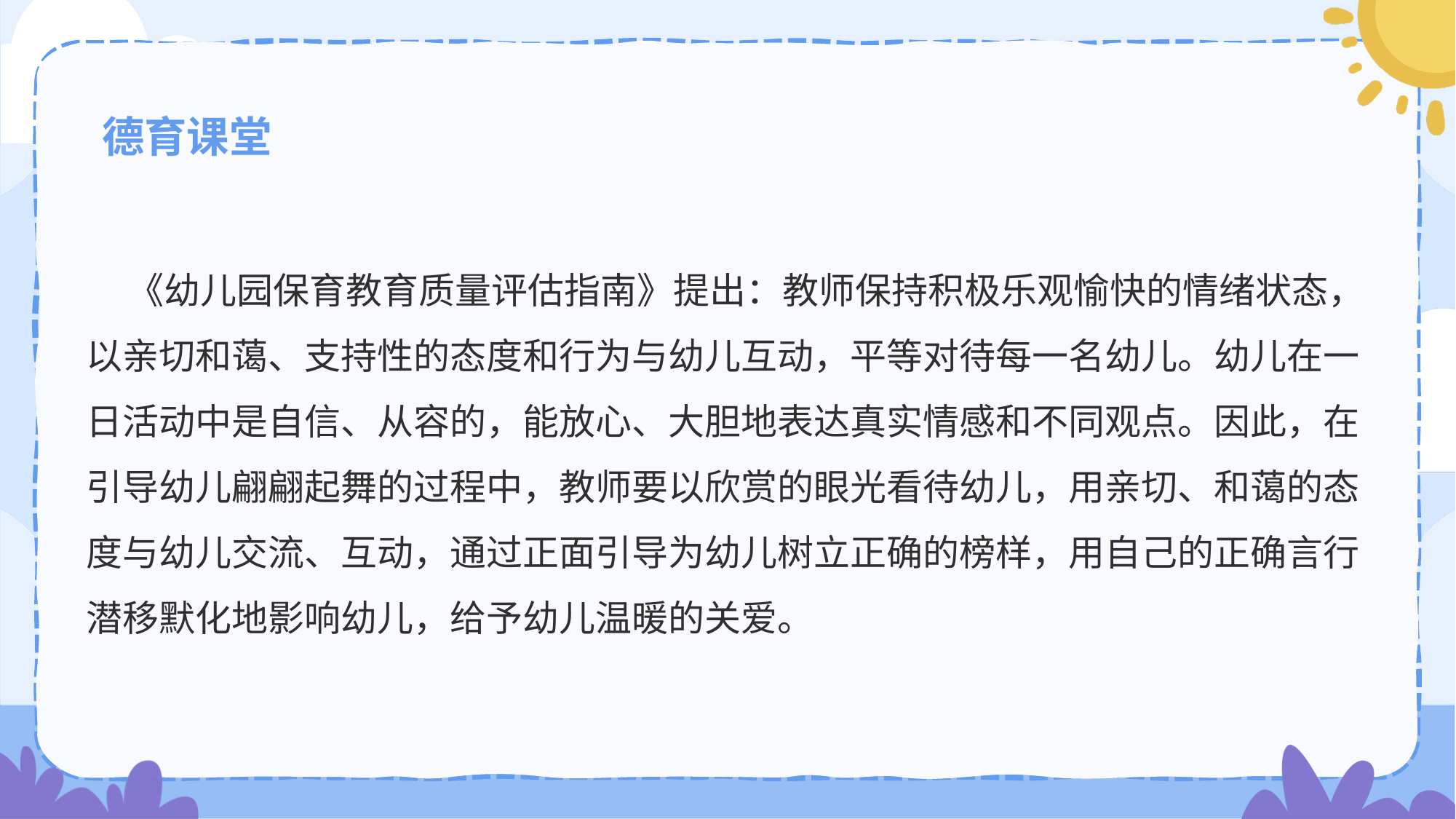

德育课堂
    《幼儿园保育教育质量评估指南》提出：教师保持积极乐观愉快的情绪状态，以亲切和蔼、支持性的态度和行为与幼儿互动，平等对待每一名幼儿。幼儿在一日活动中是自信、从容的，能放心、大胆地表达真实情感和不同观点。因此，在引导幼儿翩翩起舞的过程中，教师要以欣赏的眼光看待幼儿，用亲切、和蔼的态度与幼儿交流、互动，通过正面引导为幼儿树立正确的榜样，用自己的正确言行潜移默化地影响幼儿，给予幼儿温暖的关爱。